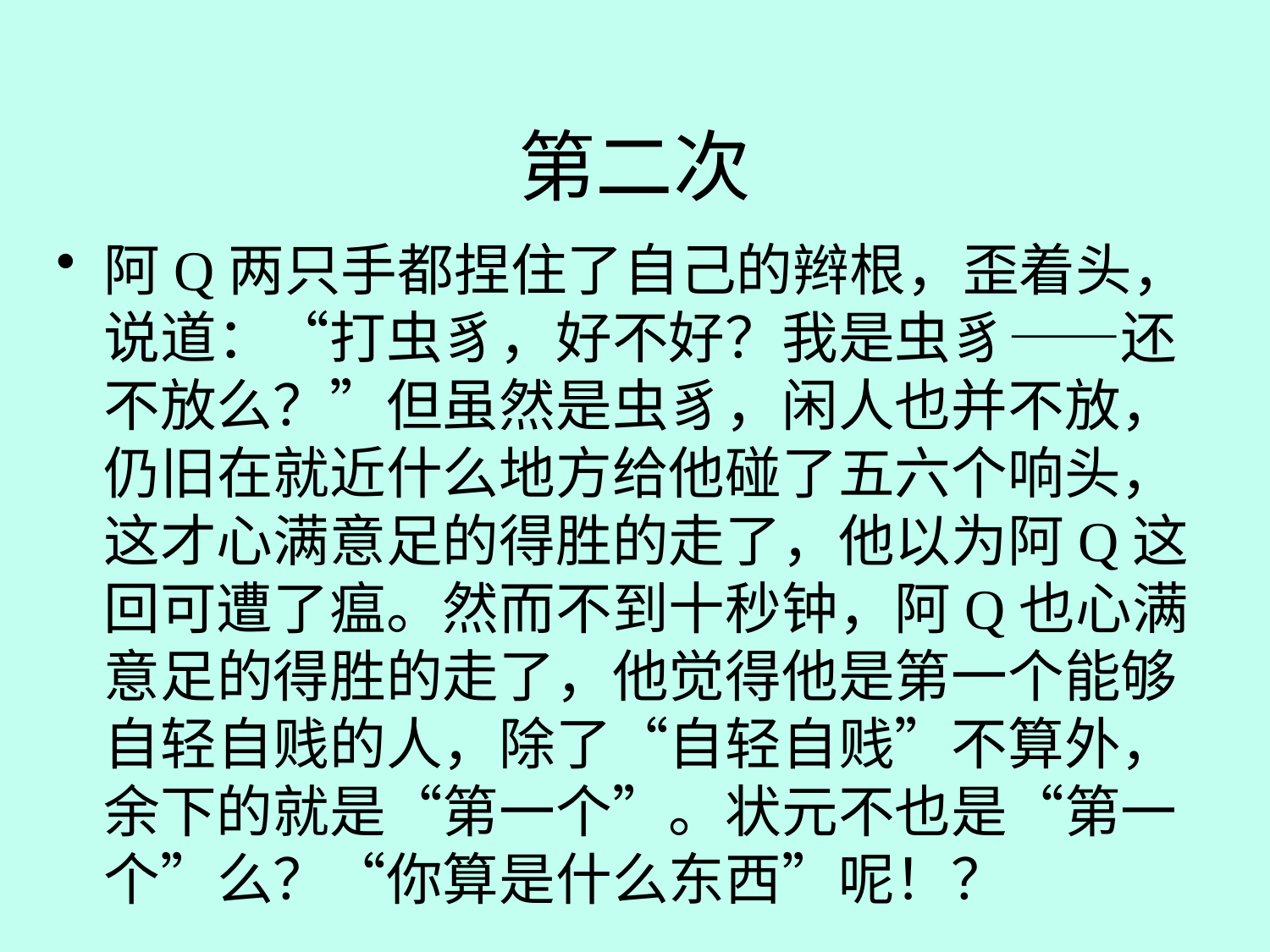

# 第二次
阿Q两只手都捏住了自己的辫根，歪着头，说道：“打虫豸，好不好？我是虫豸——还不放么？”但虽然是虫豸，闲人也并不放，仍旧在就近什么地方给他碰了五六个响头，这才心满意足的得胜的走了，他以为阿Q这回可遭了瘟。然而不到十秒钟，阿Q也心满意足的得胜的走了，他觉得他是第一个能够自轻自贱的人，除了“自轻自贱”不算外，余下的就是“第一个”。状元不也是“第一个”么？“你算是什么东西”呢！？